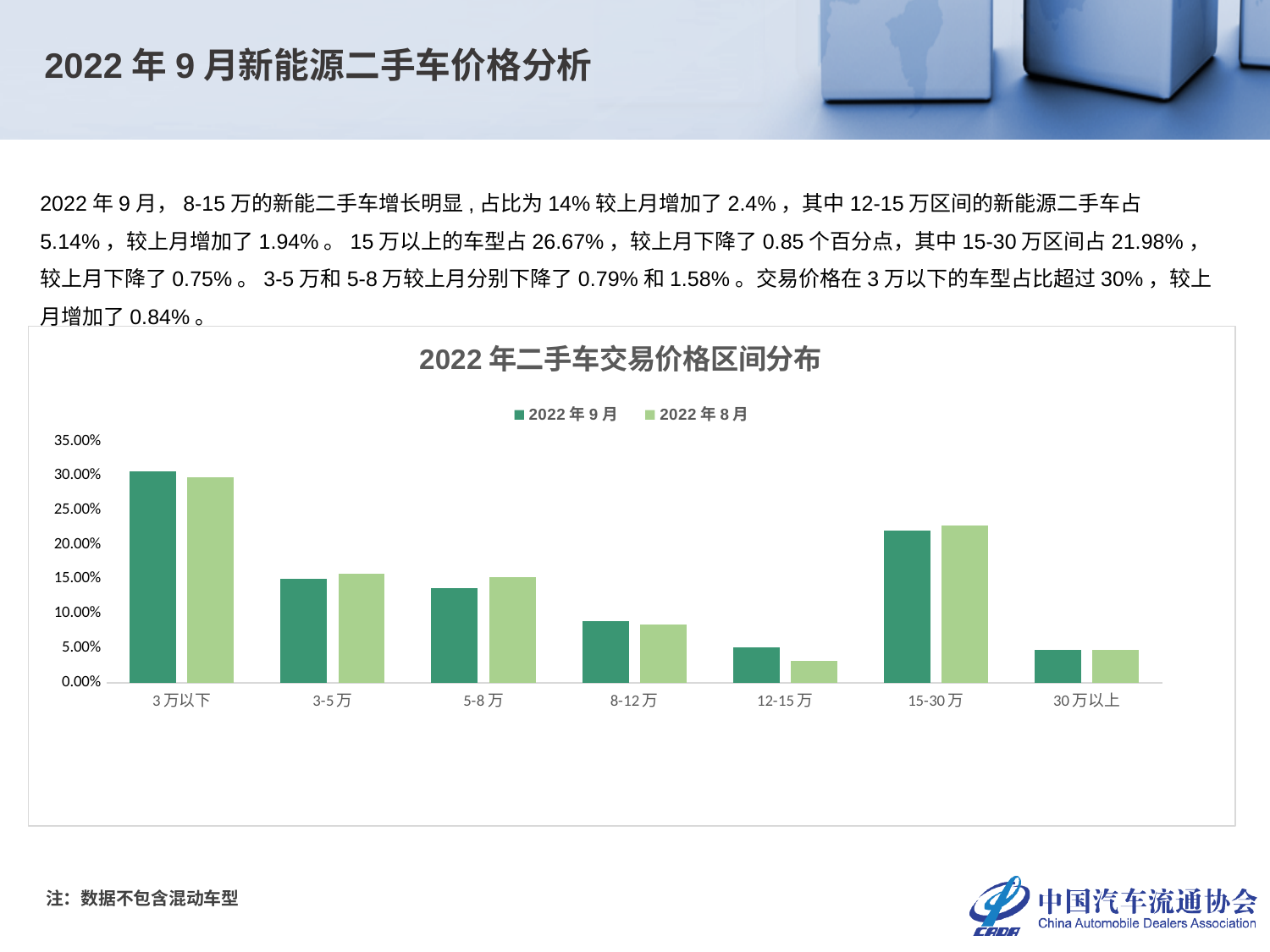

2022年9月新能源二手车价格分析
2022年9月，8-15万的新能二手车增长明显,占比为14%较上月增加了2.4%，其中12-15万区间的新能源二手车占5.14%，较上月增加了1.94%。15万以上的车型占26.67%，较上月下降了0.85个百分点，其中15-30万区间占21.98%，较上月下降了0.75%。3-5万和5-8万较上月分别下降了0.79%和1.58%。交易价格在3万以下的车型占比超过30%，较上月增加了0.84%。

### Chart: 2022年二手车交易价格区间分布

| Category | 2022年9月 | 2022年8月 |
|---|---|---|
| 3万以下 | 0.3062643178766095 | 0.2978299026647519 |
| 3-5万 | 0.14993285409590015 | 0.15781075474708792 |
| 5-8万 | 0.13689864918239988 | 0.1527046433700335 |
| 8-12万 | 0.08879058377438977 | 0.08449018669219722 |
| 12-15万 | 0.05142586302235563 | 0.03199297909685655 |
| 15-30万 | 0.219843589541038 | 0.2273815222594543 |
| 30万以上 | 0.046844142507307056 | 0.04779001116961864 |
注：数据不包含混动车型